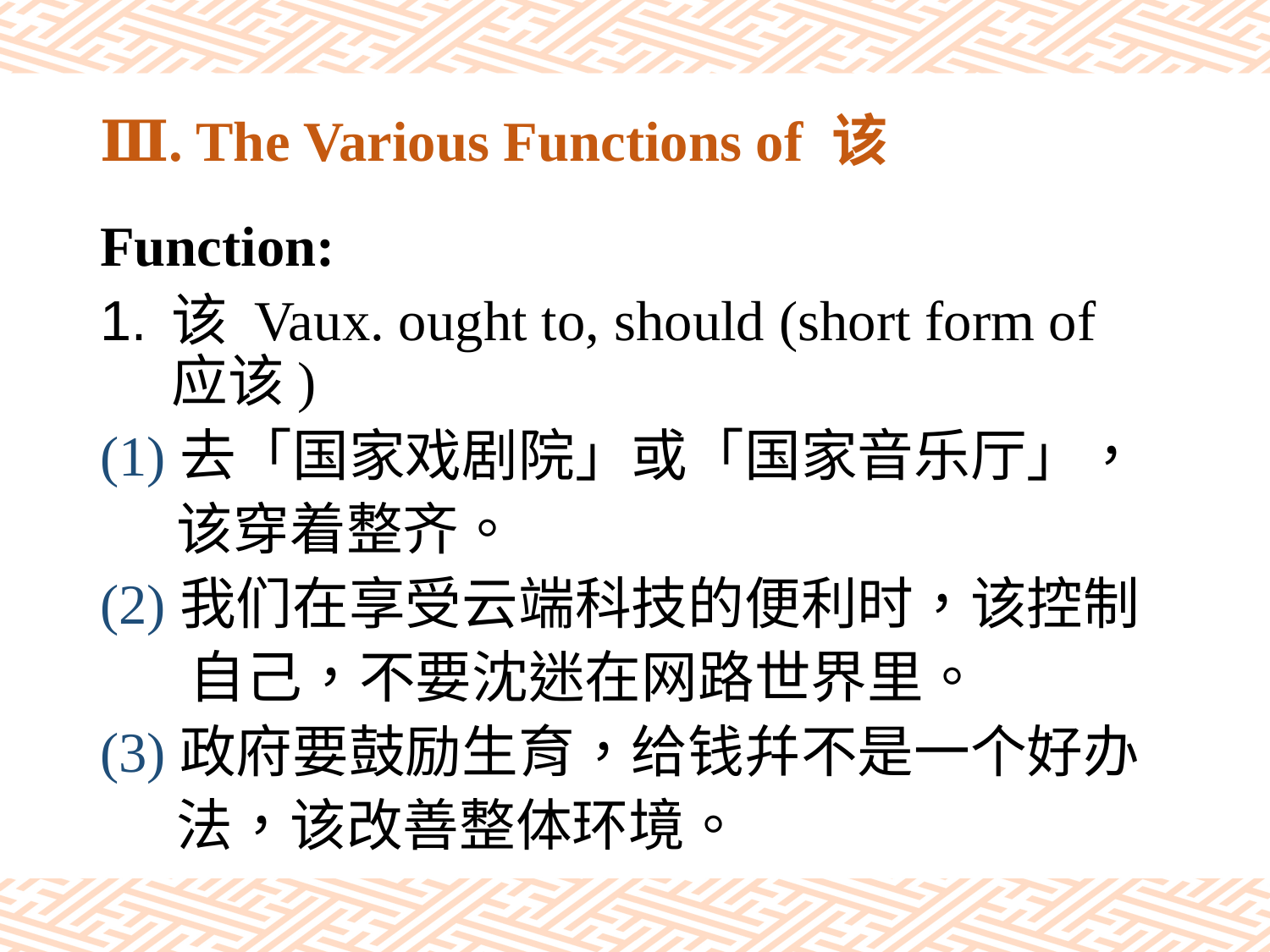

# Ⅲ. The Various Functions of 该
Function:
该 Vaux. ought to, should (short form of 应该)
(1)去「国家戏剧院」或「国家音乐厅」，
     该穿着整齐。
(2)我们在享受云端科技的便利时，该控制
      自己，不要沈迷在网路世界里。
(3)政府要鼓励生育，给钱幷不是一个好办
     法，该改善整体环境。